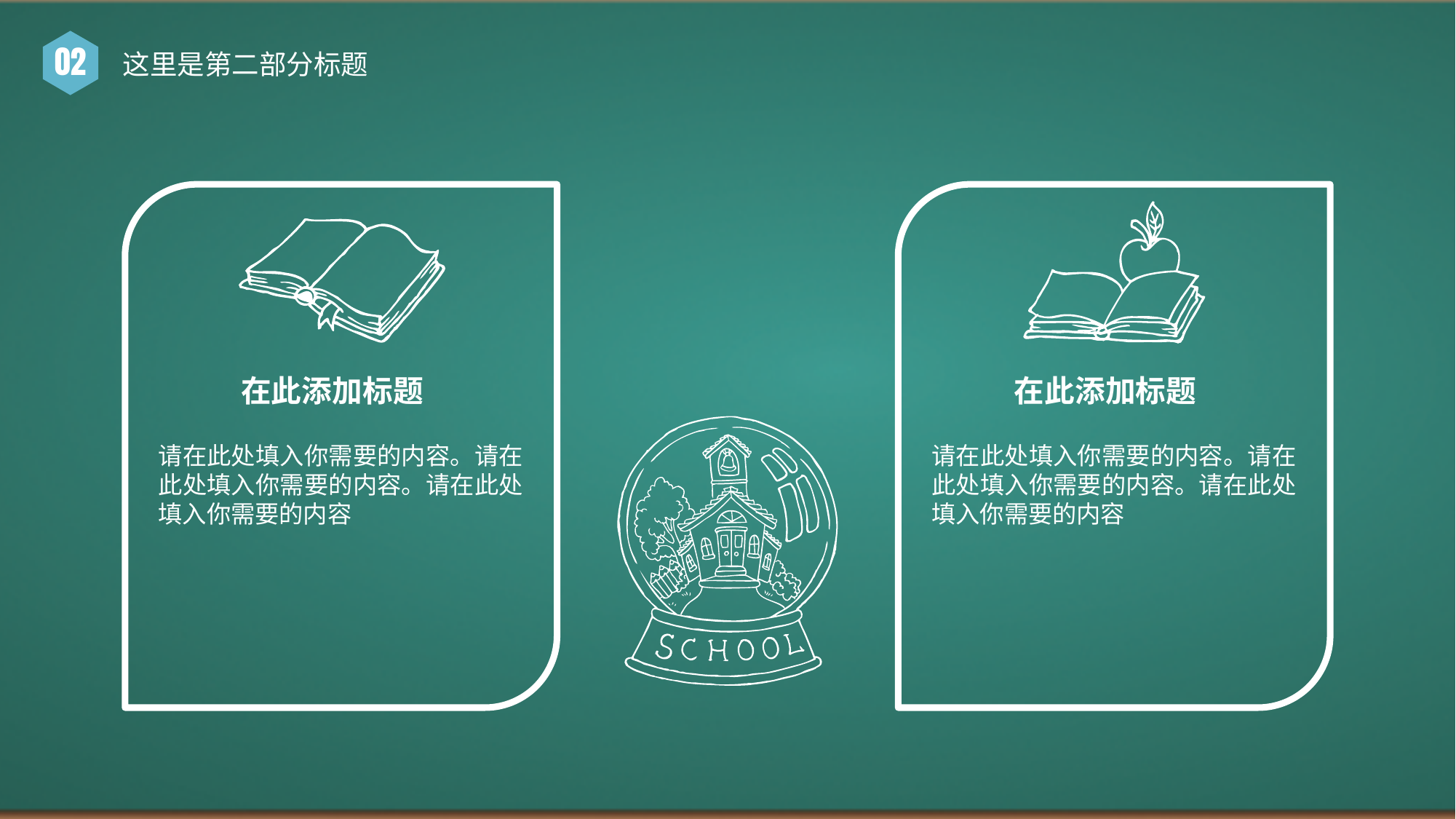

02
这里是第二部分标题

在此添加标题
请在此处填入你需要的内容。请在此处填入你需要的内容。请在此处填入你需要的内容

在此添加标题
请在此处填入你需要的内容。请在此处填入你需要的内容。请在此处填入你需要的内容